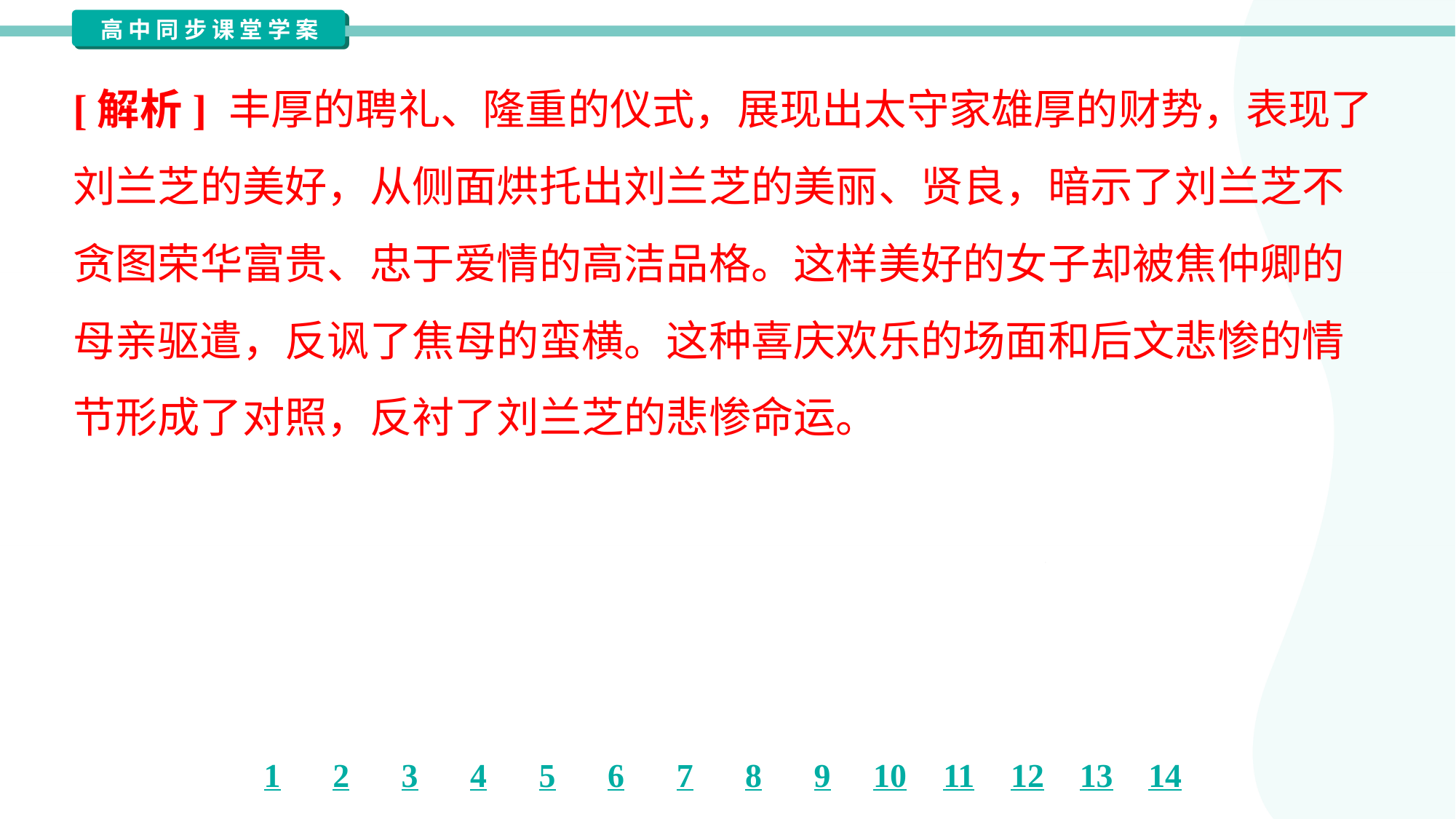

[解析] 丰厚的聘礼、隆重的仪式，展现出太守家雄厚的财势，表现了
刘兰芝的美好，从侧面烘托出刘兰芝的美丽、贤良，暗示了刘兰芝不
贪图荣华富贵、忠于爱情的高洁品格。这样美好的女子却被焦仲卿的
母亲驱遣，反讽了焦母的蛮横。这种喜庆欢乐的场面和后文悲惨的情
节形成了对照，反衬了刘兰芝的悲惨命运。